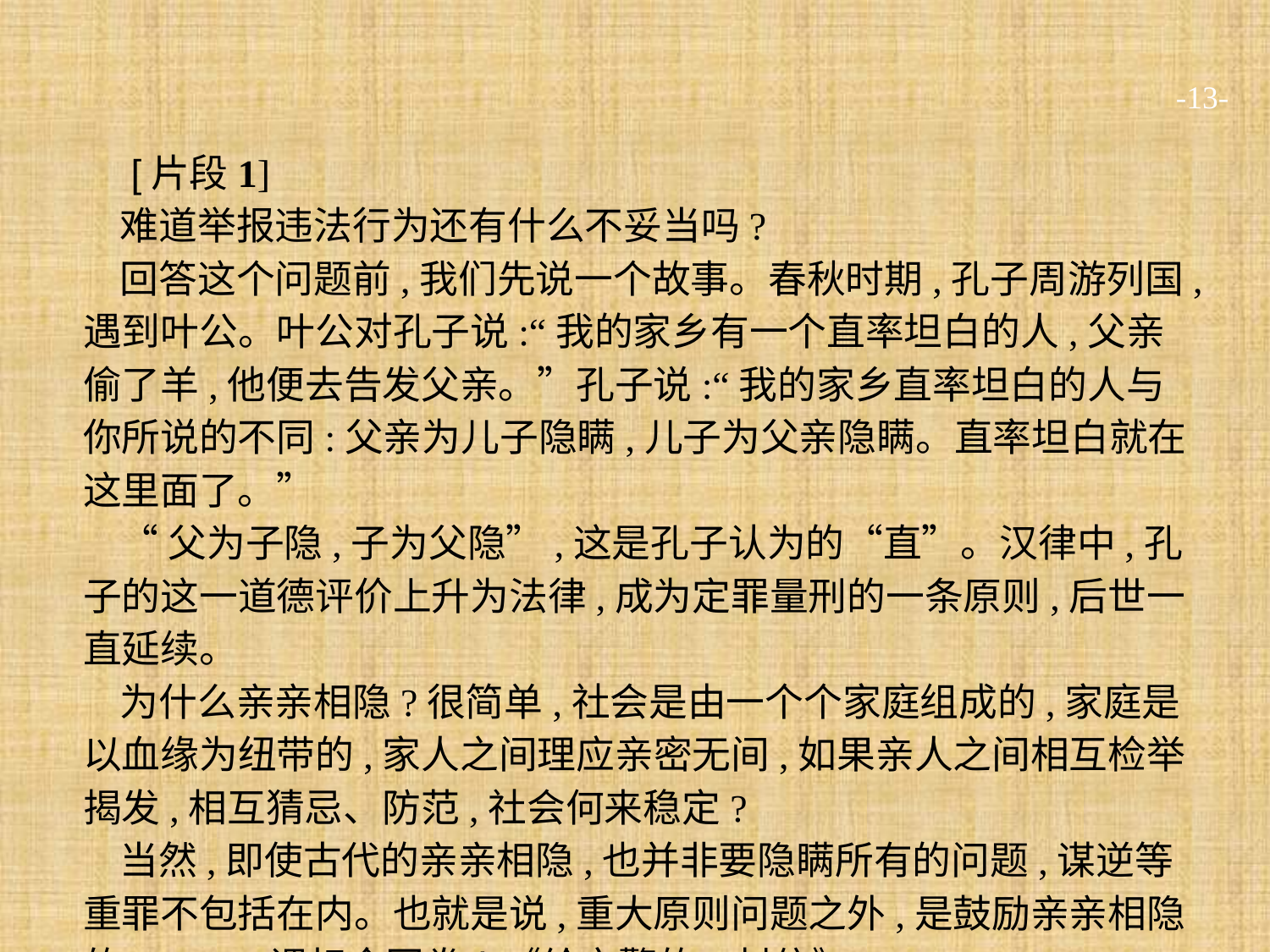

-13-
 [片段1]
难道举报违法行为还有什么不妥当吗?
回答这个问题前,我们先说一个故事。春秋时期,孔子周游列国,遇到叶公。叶公对孔子说:“我的家乡有一个直率坦白的人,父亲偷了羊,他便去告发父亲。”孔子说:“我的家乡直率坦白的人与你所说的不同:父亲为儿子隐瞒,儿子为父亲隐瞒。直率坦白就在这里面了。”
“父为子隐,子为父隐”,这是孔子认为的“直”。汉律中,孔子的这一道德评价上升为法律,成为定罪量刑的一条原则,后世一直延续。
为什么亲亲相隐?很简单,社会是由一个个家庭组成的,家庭是以血缘为纽带的,家人之间理应亲密无间,如果亲人之间相互检举揭发,相互猜忌、防范,社会何来稳定?
当然,即使古代的亲亲相隐,也并非要隐瞒所有的问题,谋逆等重罪不包括在内。也就是说,重大原则问题之外,是鼓励亲亲相隐的。(2015课标全国卷Ⅰ《给交警的一封信》)